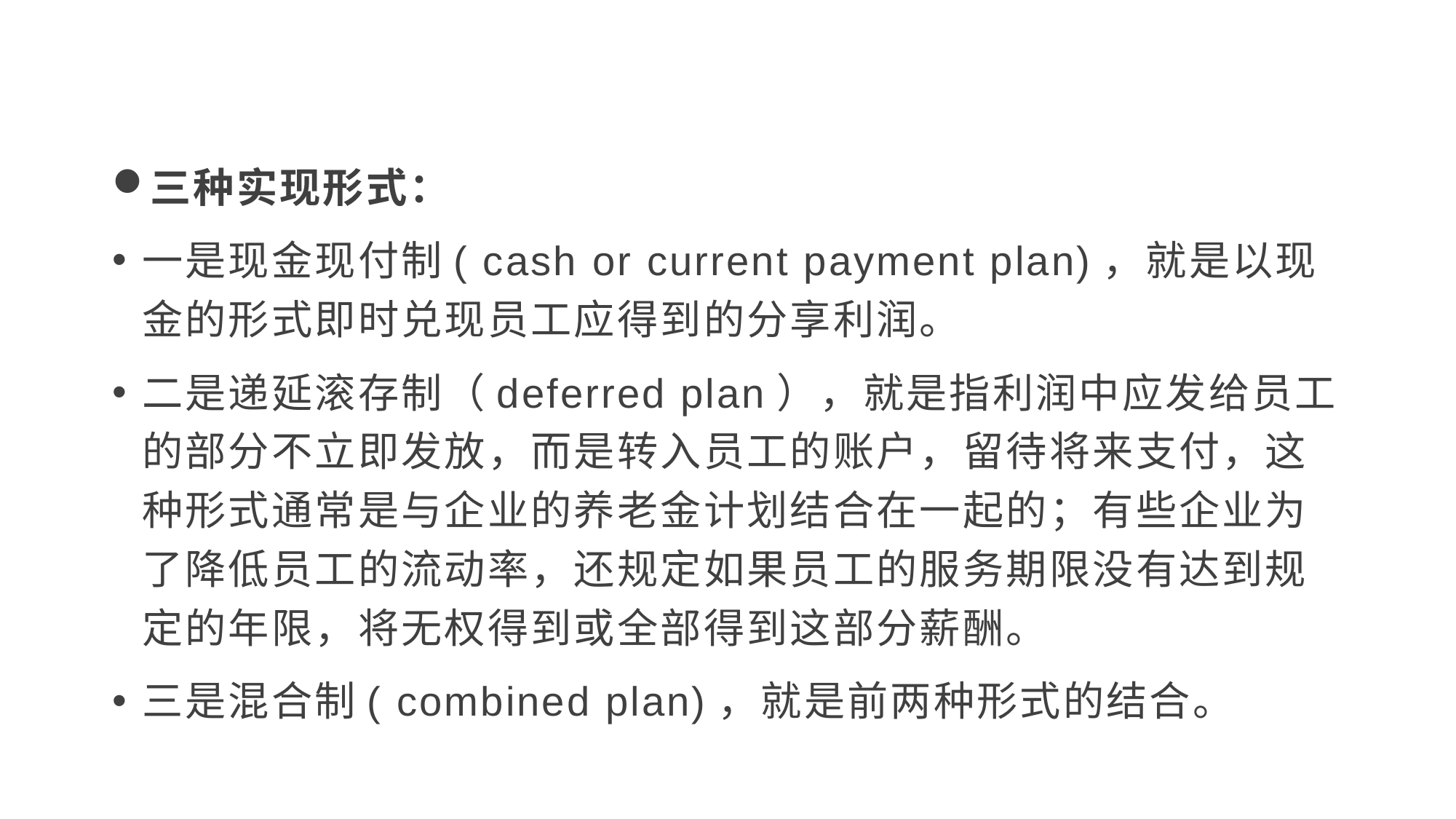

#
三种实现形式：
一是现金现付制( cash or current payment plan)，就是以现金的形式即时兑现员工应得到的分享利润。
二是递延滚存制（deferred plan），就是指利润中应发给员工的部分不立即发放，而是转入员工的账户，留待将来支付，这种形式通常是与企业的养老金计划结合在一起的；有些企业为了降低员工的流动率，还规定如果员工的服务期限没有达到规定的年限，将无权得到或全部得到这部分薪酬。
三是混合制( combined plan)，就是前两种形式的结合。